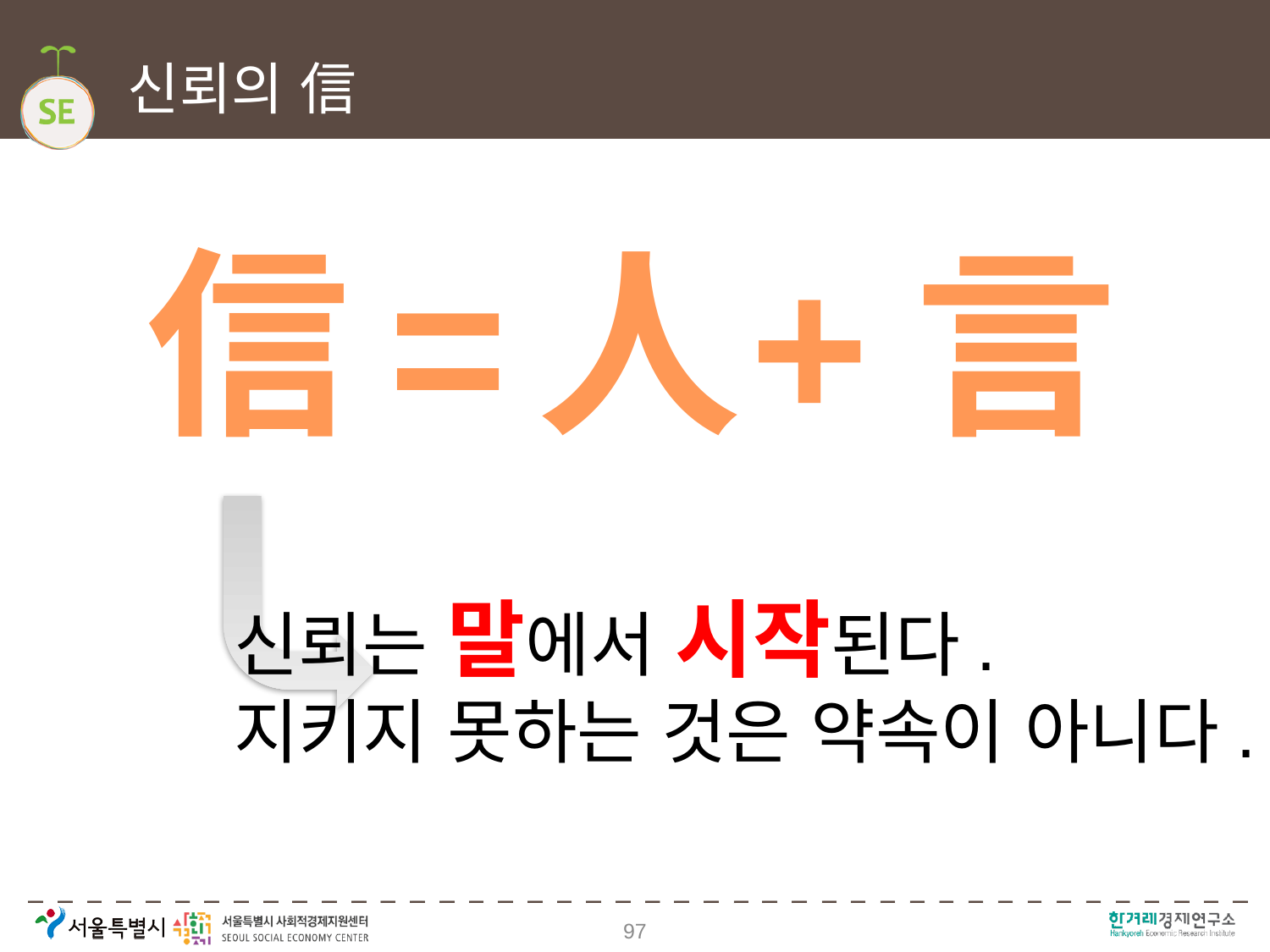

# 신뢰의 信
信
=
人
+
言

신뢰는 말에서 시작된다.
지키지 못하는 것은 약속이 아니다.
97